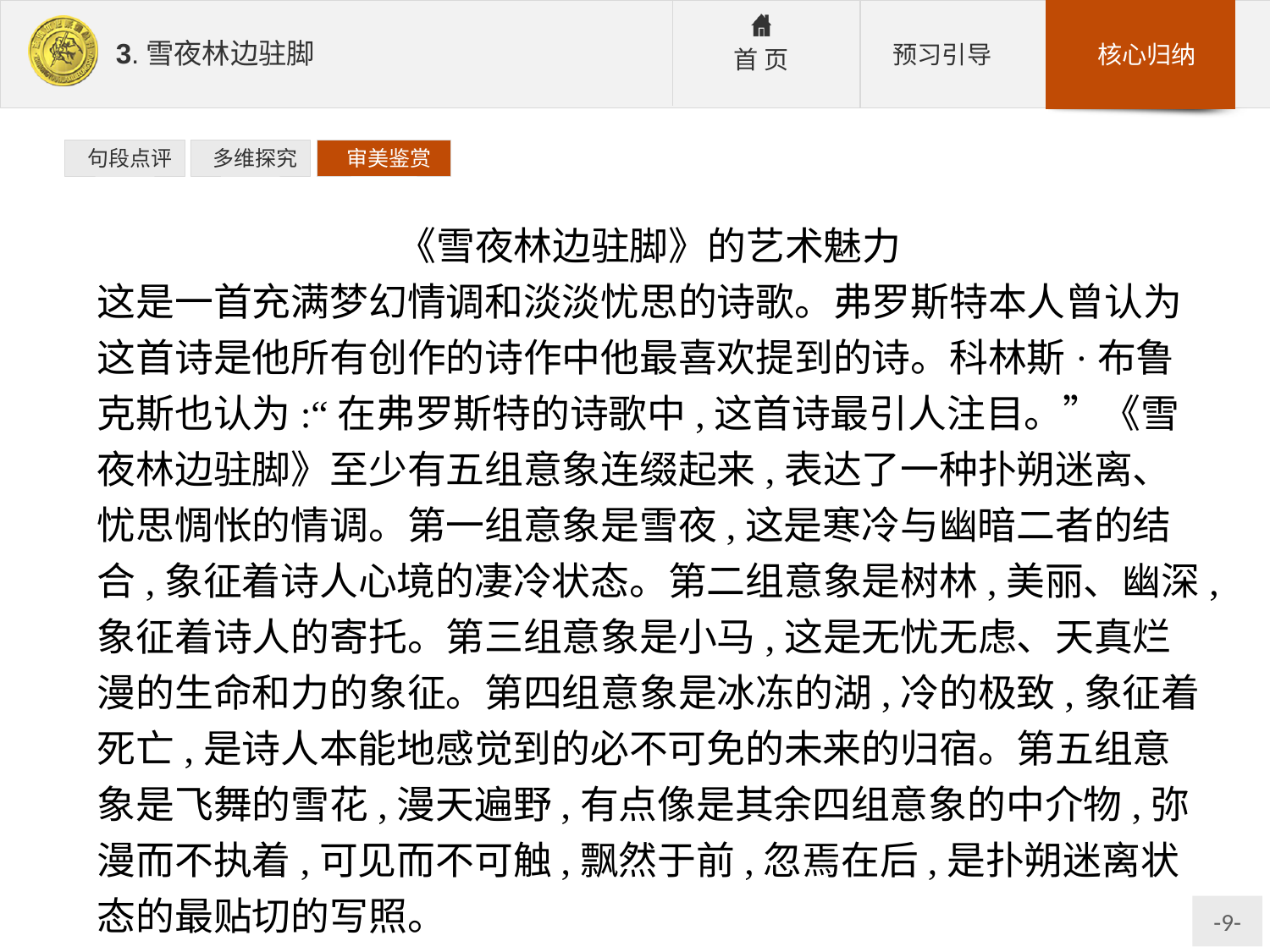

句段点评
 多维探究
 审美鉴赏
《雪夜林边驻脚》的艺术魅力
这是一首充满梦幻情调和淡淡忧思的诗歌。弗罗斯特本人曾认为这首诗是他所有创作的诗作中他最喜欢提到的诗。科林斯·布鲁克斯也认为:“在弗罗斯特的诗歌中,这首诗最引人注目。”《雪夜林边驻脚》至少有五组意象连缀起来,表达了一种扑朔迷离、忧思惆怅的情调。第一组意象是雪夜,这是寒冷与幽暗二者的结合,象征着诗人心境的凄冷状态。第二组意象是树林,美丽、幽深,象征着诗人的寄托。第三组意象是小马,这是无忧无虑、天真烂漫的生命和力的象征。第四组意象是冰冻的湖,冷的极致,象征着死亡,是诗人本能地感觉到的必不可免的未来的归宿。第五组意象是飞舞的雪花,漫天遍野,有点像是其余四组意象的中介物,弥漫而不执着,可见而不可触,飘然于前,忽焉在后,是扑朔迷离状态的最贴切的写照。